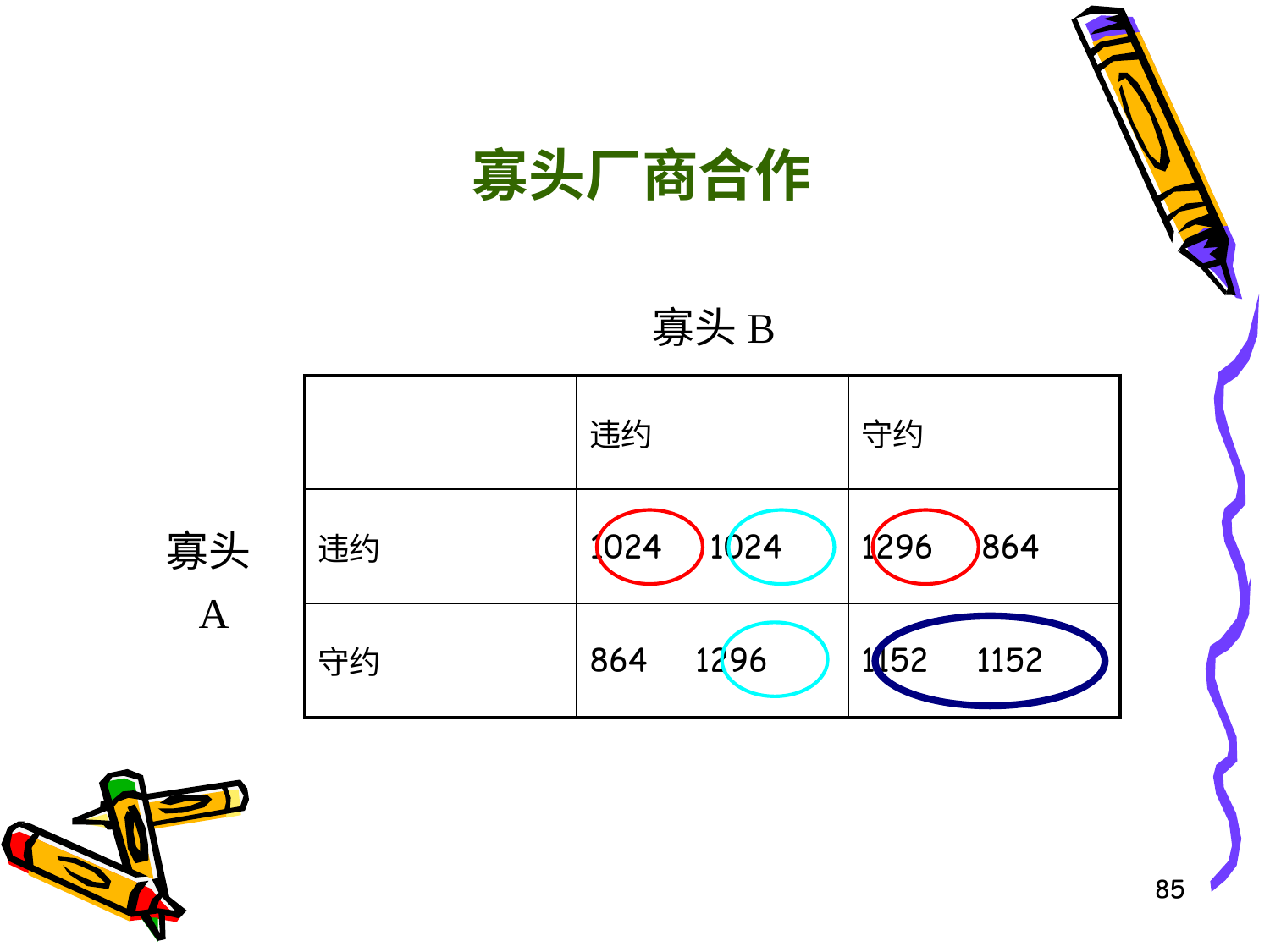

# 寡头厂商合作
寡头B
|  | 违约 | 守约 |
| --- | --- | --- |
| 违约 | 1024 1024 | 1296 864 |
| 守约 | 864 1296 | 1152 1152 |
寡头A

85